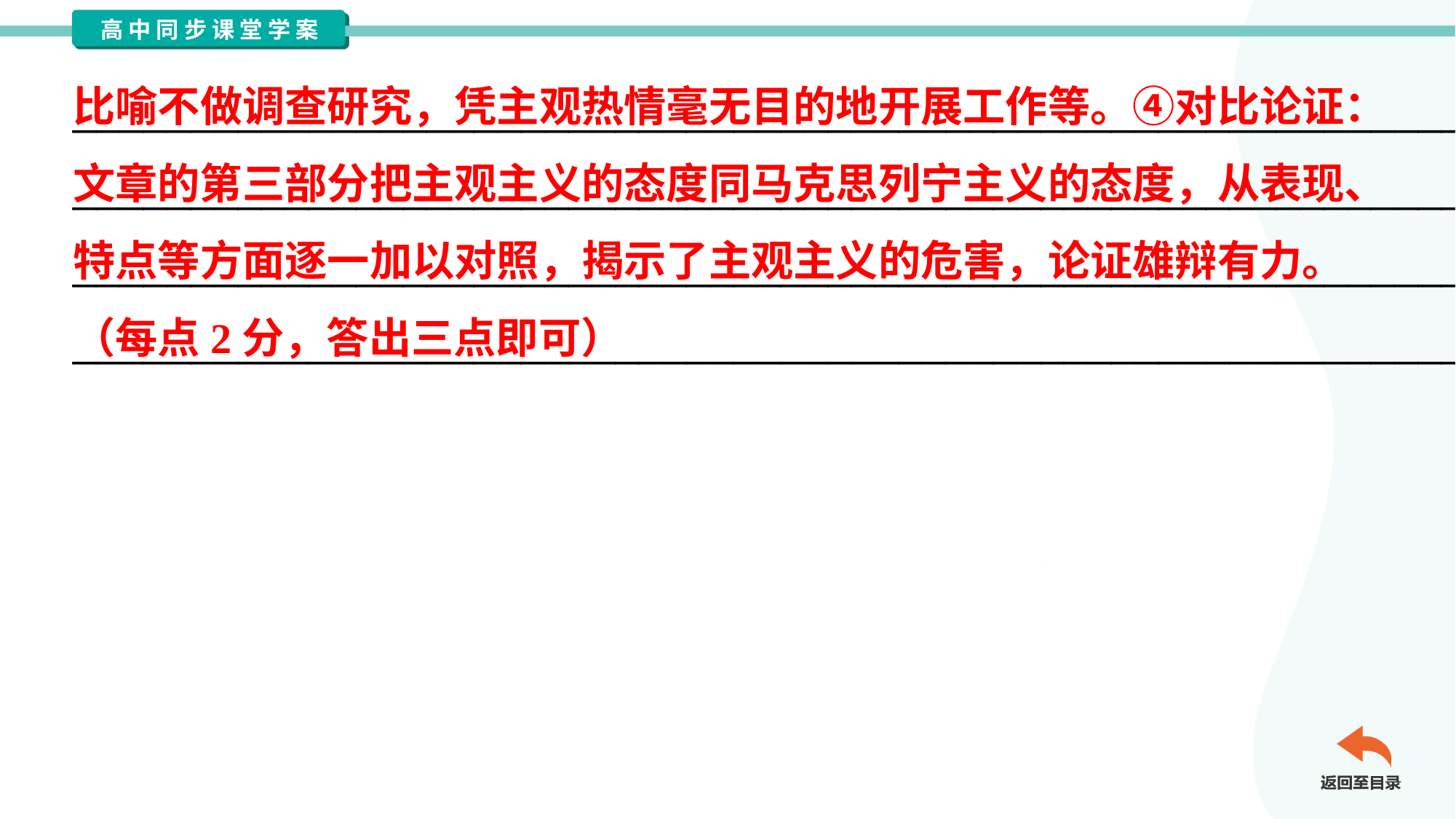

比喻不做调查研究，凭主观热情毫无目的地开展工作等。④对比论证：
文章的第三部分把主观主义的态度同马克思列宁主义的态度，从表现、
特点等方面逐一加以对照，揭示了主观主义的危害，论证雄辩有力。
（每点2分，答出三点即可）
_____________________________________________________________
_____________________________________________________________
_____________________________________________________________
_____________________________________________________________